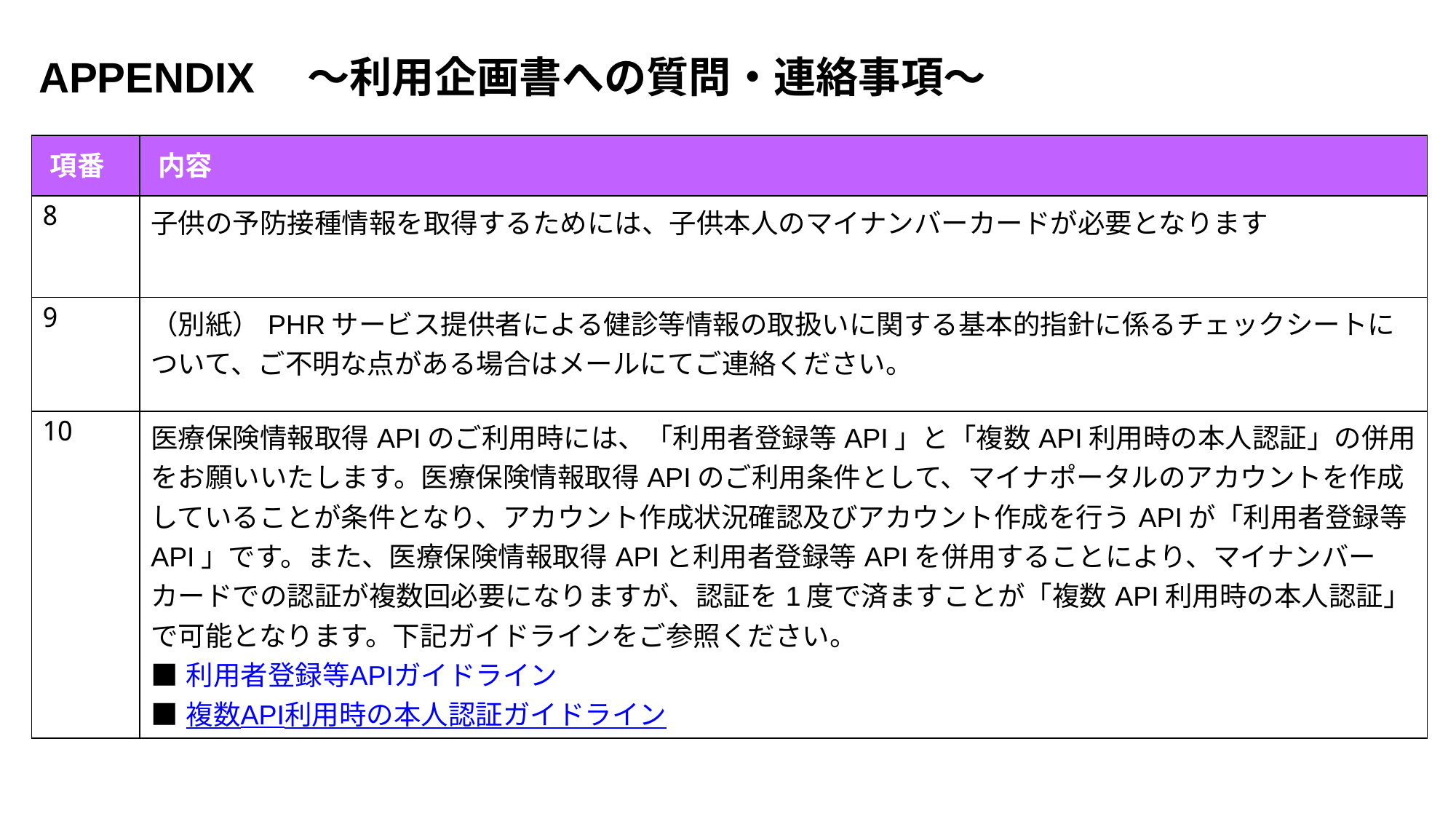

# Appendix　～利用企画書への質問・連絡事項～
| 項番 | 内容 |
| --- | --- |
| 8 | 子供の予防接種情報を取得するためには、子供本人のマイナンバーカードが必要となります |
| 9 | （別紙）PHRサービス提供者による健診等情報の取扱いに関する基本的指針に係るチェックシートについて、ご不明な点がある場合はメールにてご連絡ください。 |
| 10 | 医療保険情報取得APIのご利用時には、「利用者登録等API」と「複数API利用時の本人認証」の併用をお願いいたします。医療保険情報取得APIのご利用条件として、マイナポータルのアカウントを作成していることが条件となり、アカウント作成状況確認及びアカウント作成を行うAPIが「利用者登録等API」です。また、医療保険情報取得APIと利用者登録等APIを併用することにより、マイナンバーカードでの認証が複数回必要になりますが、認証を1度で済ますことが「複数API利用時の本人認証」で可能となります。下記ガイドラインをご参照ください。 ■利用者登録等APIガイドライン ■複数API利用時の本人認証ガイドライン |